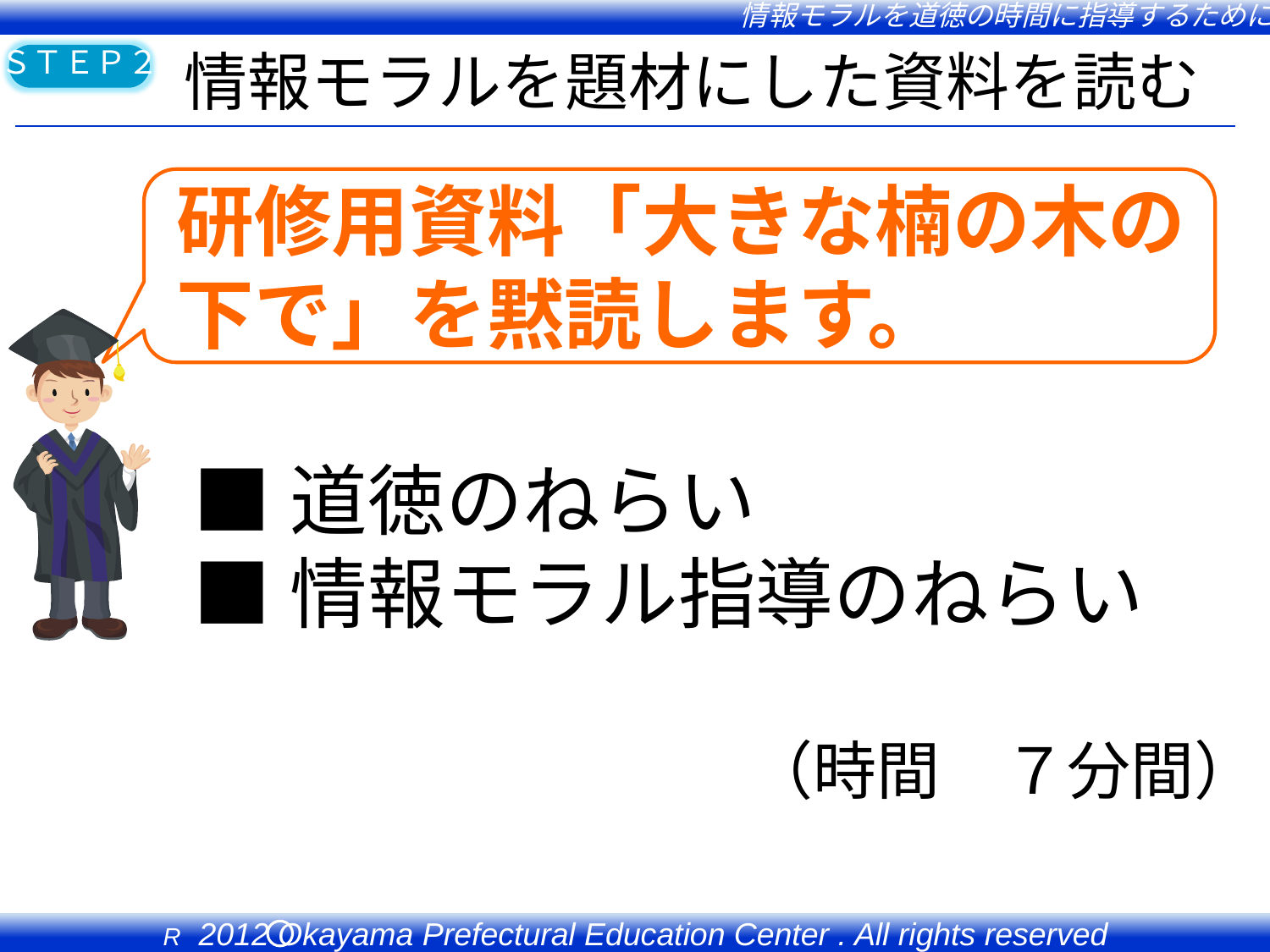

情報モラルを題材にした資料を読む
研修用資料「大きな楠の木の下で」を黙読します。

 ■道徳のねらい
 ■情報モラル指導のねらい

（時間　７分間）